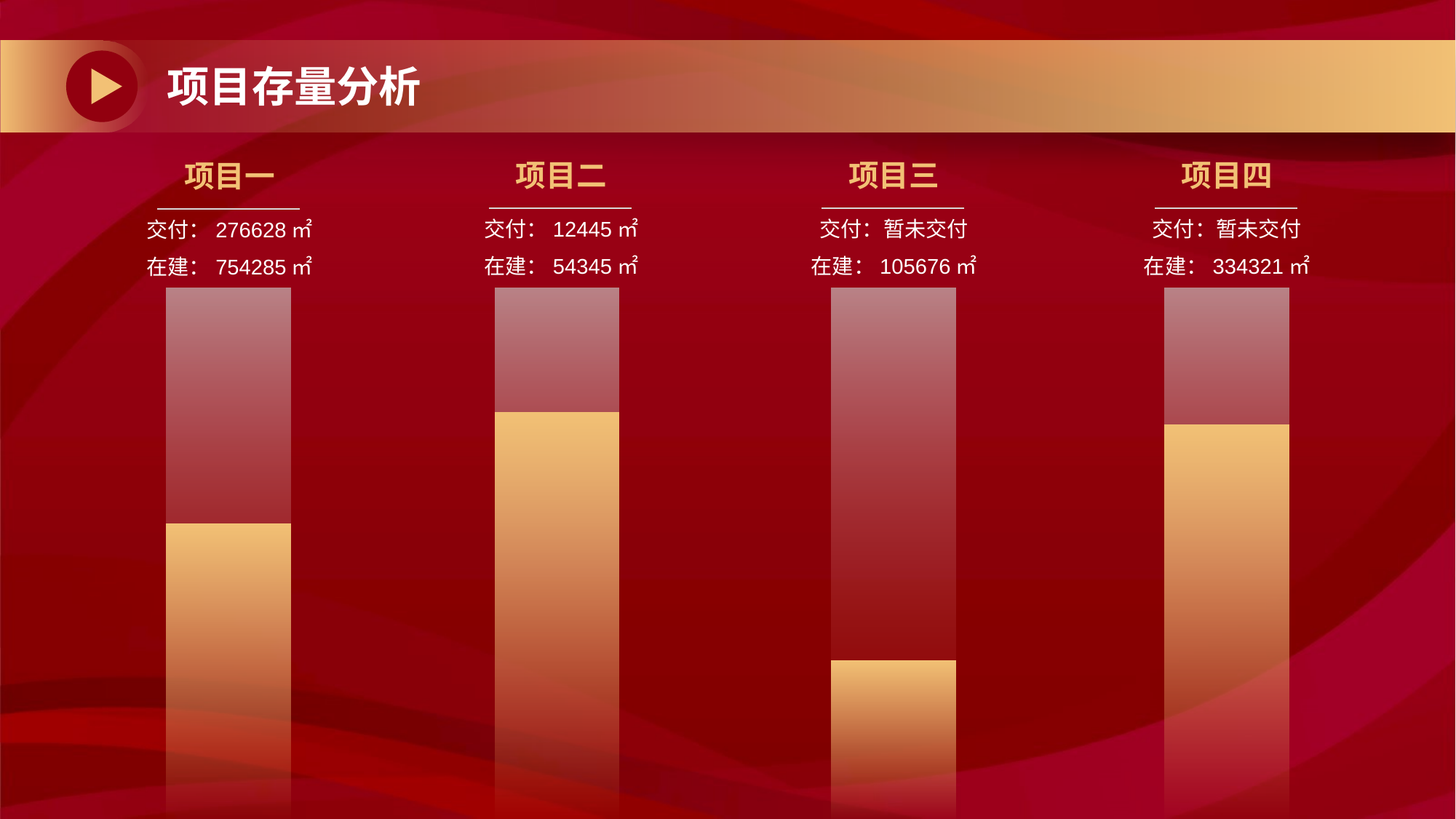

# 项目存量分析
项目二
交付：12445㎡
在建：54345㎡
项目三
交付：暂未交付
在建：105676㎡
项目四
交付：暂未交付
在建：334321㎡
项目一
交付：276628㎡
在建：754285㎡

### Chart

| Category | 系列 1 | 系列 2 |
|---|---|---|
| 类别 1 | 4.3 | 2.4 |

### Chart

| Category | 系列 1 | 系列 2 |
|---|---|---|
| 类别 1 | 4.3 | 3.3 |

### Chart

| Category | 系列 1 | 系列 2 |
|---|---|---|
| 类别 1 | 4.3 | 1.3 |

### Chart

| Category | 系列 1 | 系列 2 |
|---|---|---|
| 类别 1 | 4.3 | 3.2 |